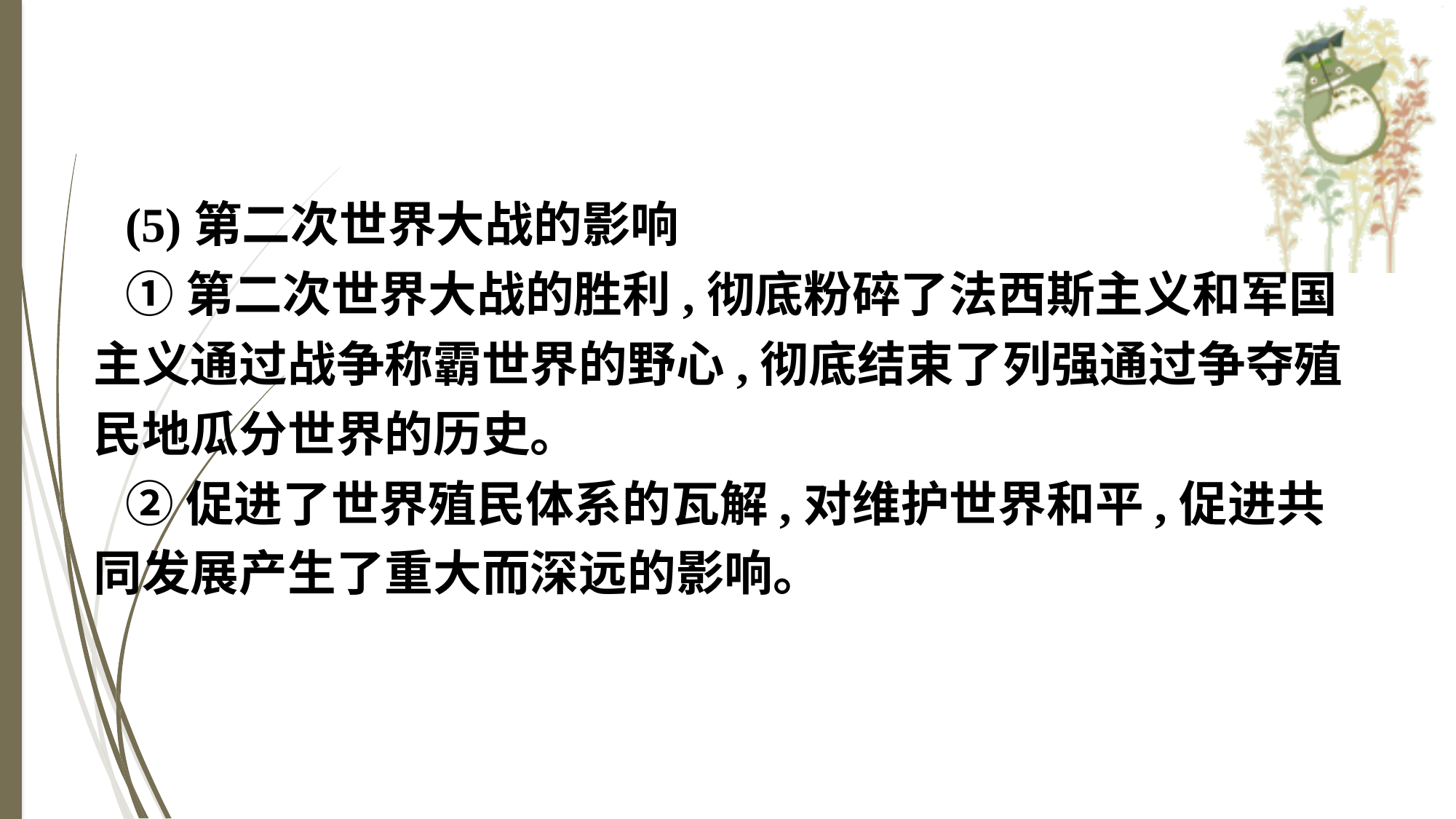

(5)第二次世界大战的影响
①第二次世界大战的胜利,彻底粉碎了法西斯主义和军国主义通过战争称霸世界的野心,彻底结束了列强通过争夺殖民地瓜分世界的历史。
②促进了世界殖民体系的瓦解,对维护世界和平,促进共同发展产生了重大而深远的影响。